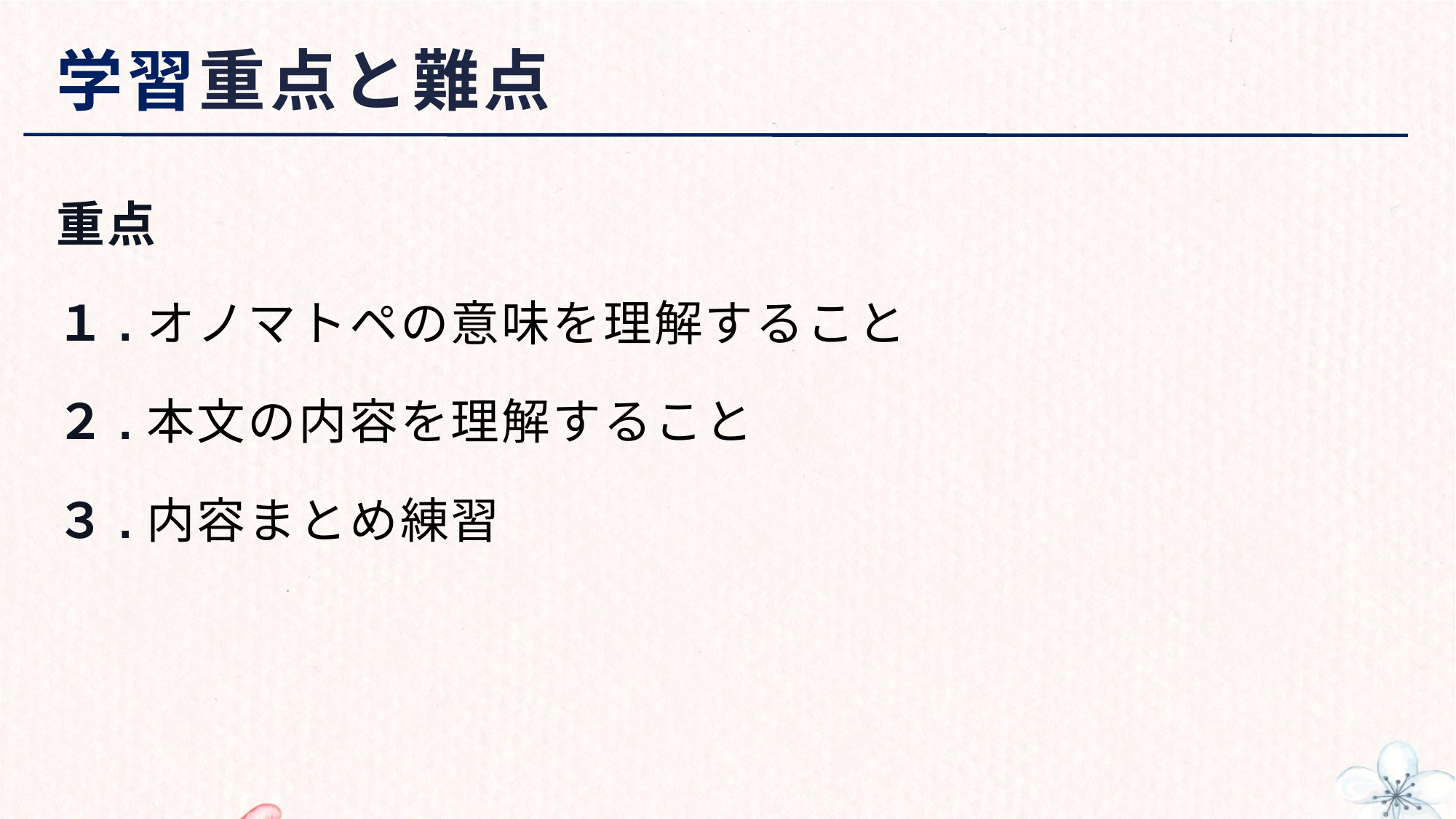

# 学習重点と難点
重点
１.オノマトペの意味を理解すること
２.本文の内容を理解すること
３.内容まとめ練習